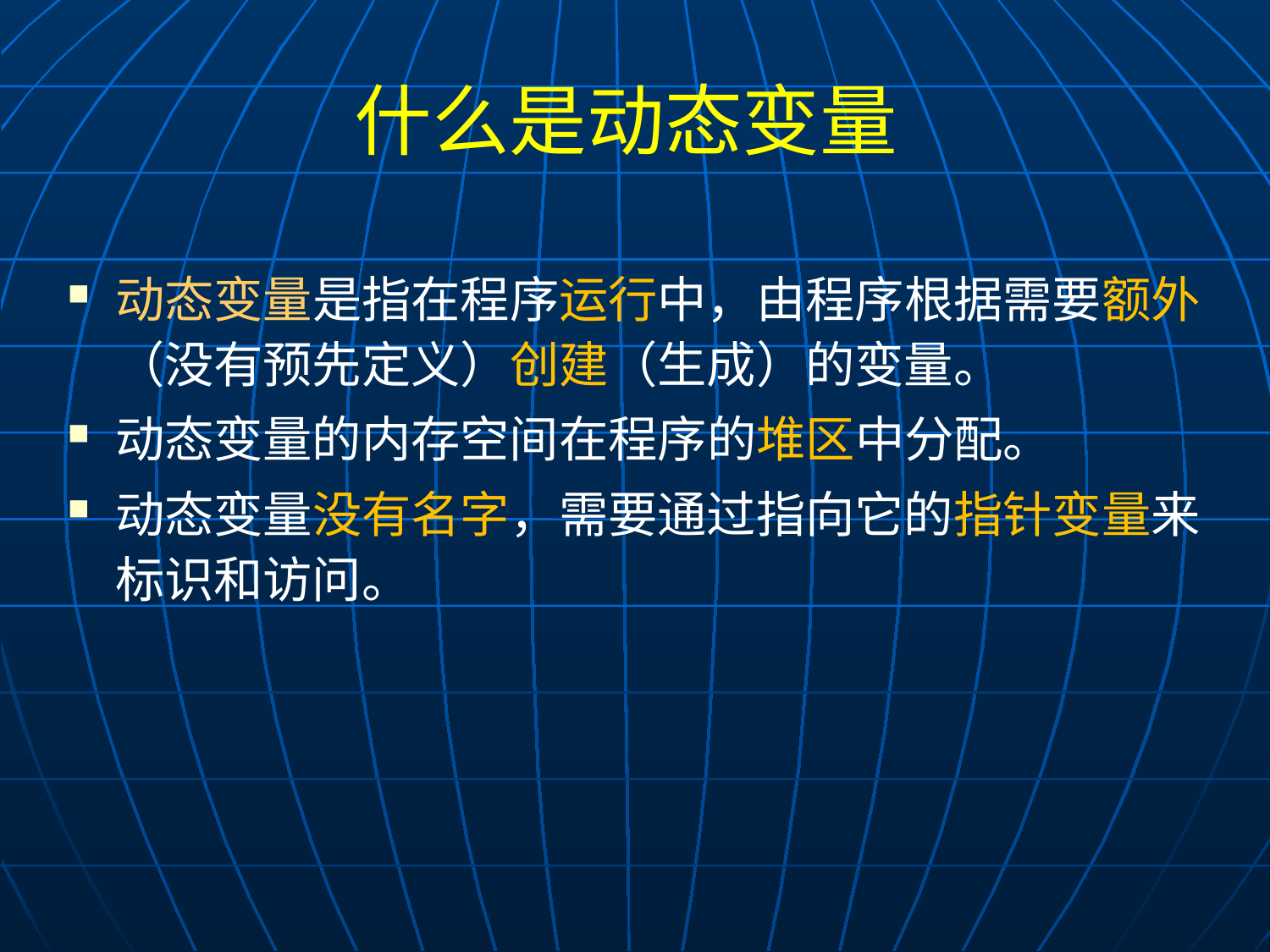

# 什么是动态变量
动态变量是指在程序运行中，由程序根据需要额外（没有预先定义）创建（生成）的变量。
动态变量的内存空间在程序的堆区中分配。
动态变量没有名字，需要通过指向它的指针变量来标识和访问。